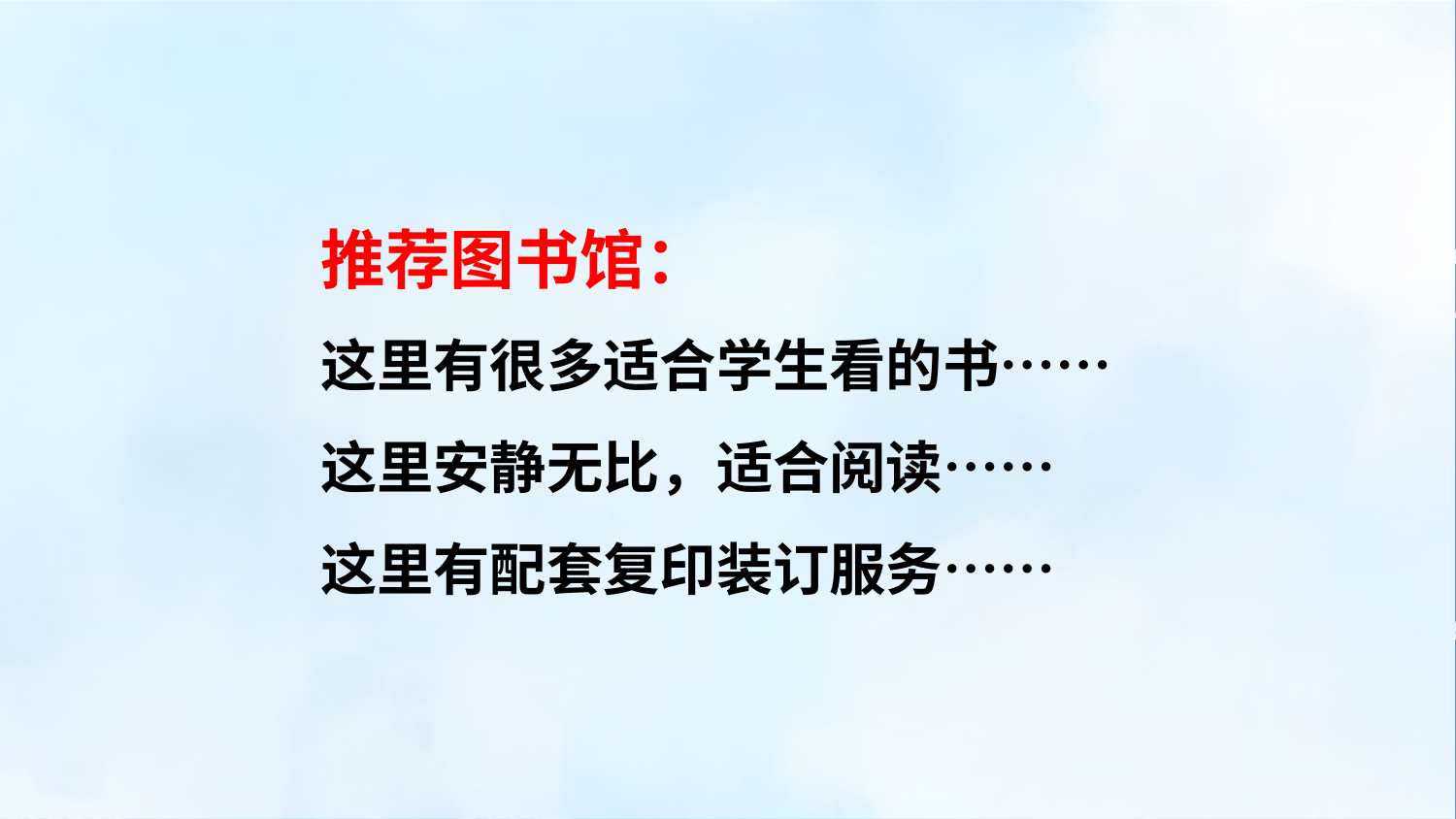

推荐图书馆：
这里有很多适合学生看的书……
这里安静无比，适合阅读……
这里有配套复印装订服务……